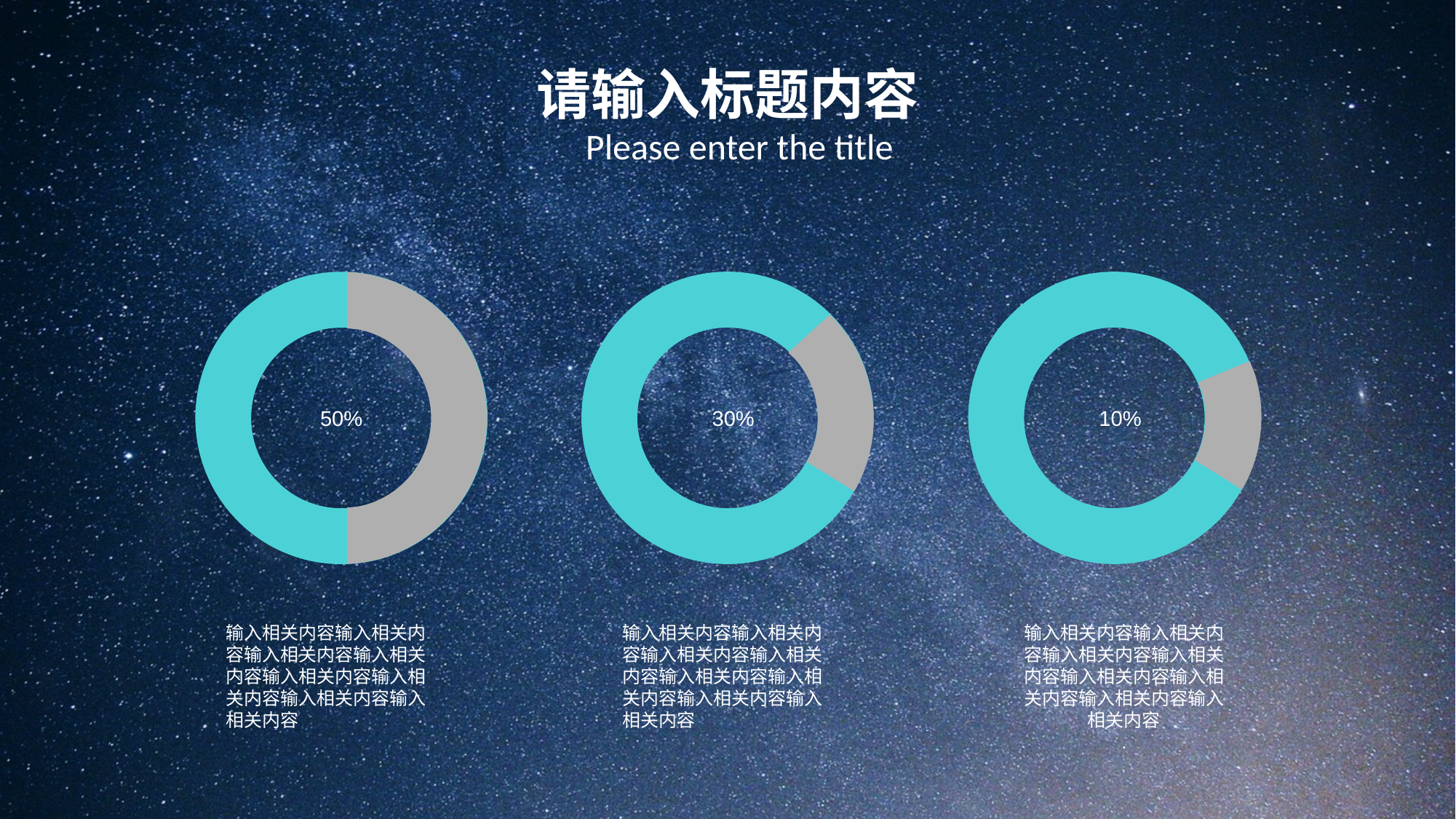

请输入标题内容
Please enter the title

10%
50%
30%
输入相关内容输入相关内容输入相关内容输入相关内容输入相关内容输入相关内容输入相关内容输入相关内容
输入相关内容输入相关内容输入相关内容输入相关内容输入相关内容输入相关内容输入相关内容输入相关内容
输入相关内容输入相关内容输入相关内容输入相关内容输入相关内容输入相关内容输入相关内容输入相关内容
.